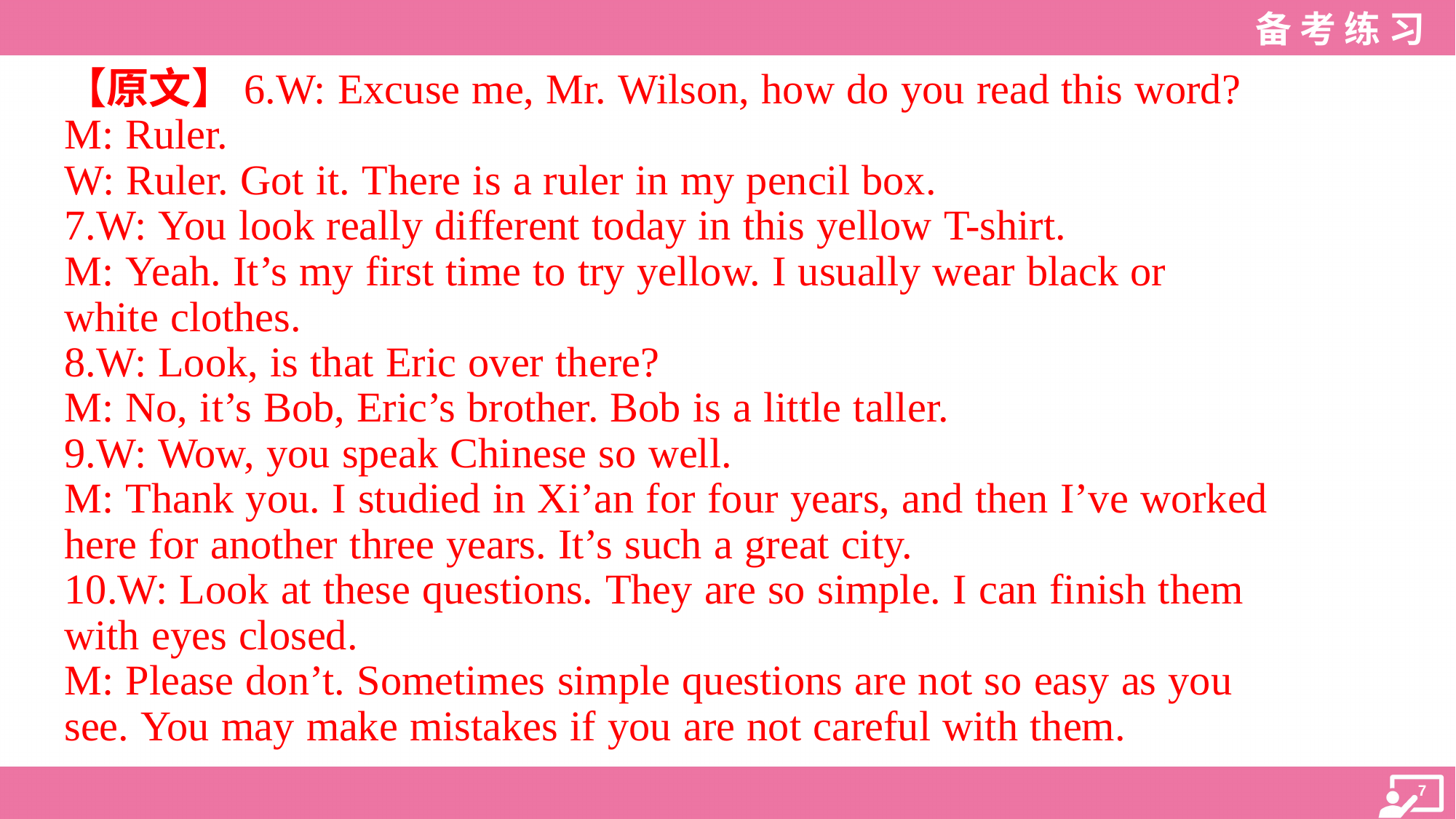

【原文】6.W: Excuse me, Mr. Wilson, how do you read this word?
M: Ruler.
W: Ruler. Got it. There is a ruler in my pencil box.
7.W: You look really different today in this yellow T-shirt.
M: Yeah. It’s my first time to try yellow. I usually wear black or
white clothes.
8.W: Look, is that Eric over there?
M: No, it’s Bob, Eric’s brother. Bob is a little taller.
9.W: Wow, you speak Chinese so well.
M: Thank you. I studied in Xi’an for four years, and then I’ve worked
here for another three years. It’s such a great city.
10.W: Look at these questions. They are so simple. I can finish them
with eyes closed.
M: Please don’t. Sometimes simple questions are not so easy as you
see. You may make mistakes if you are not careful with them.